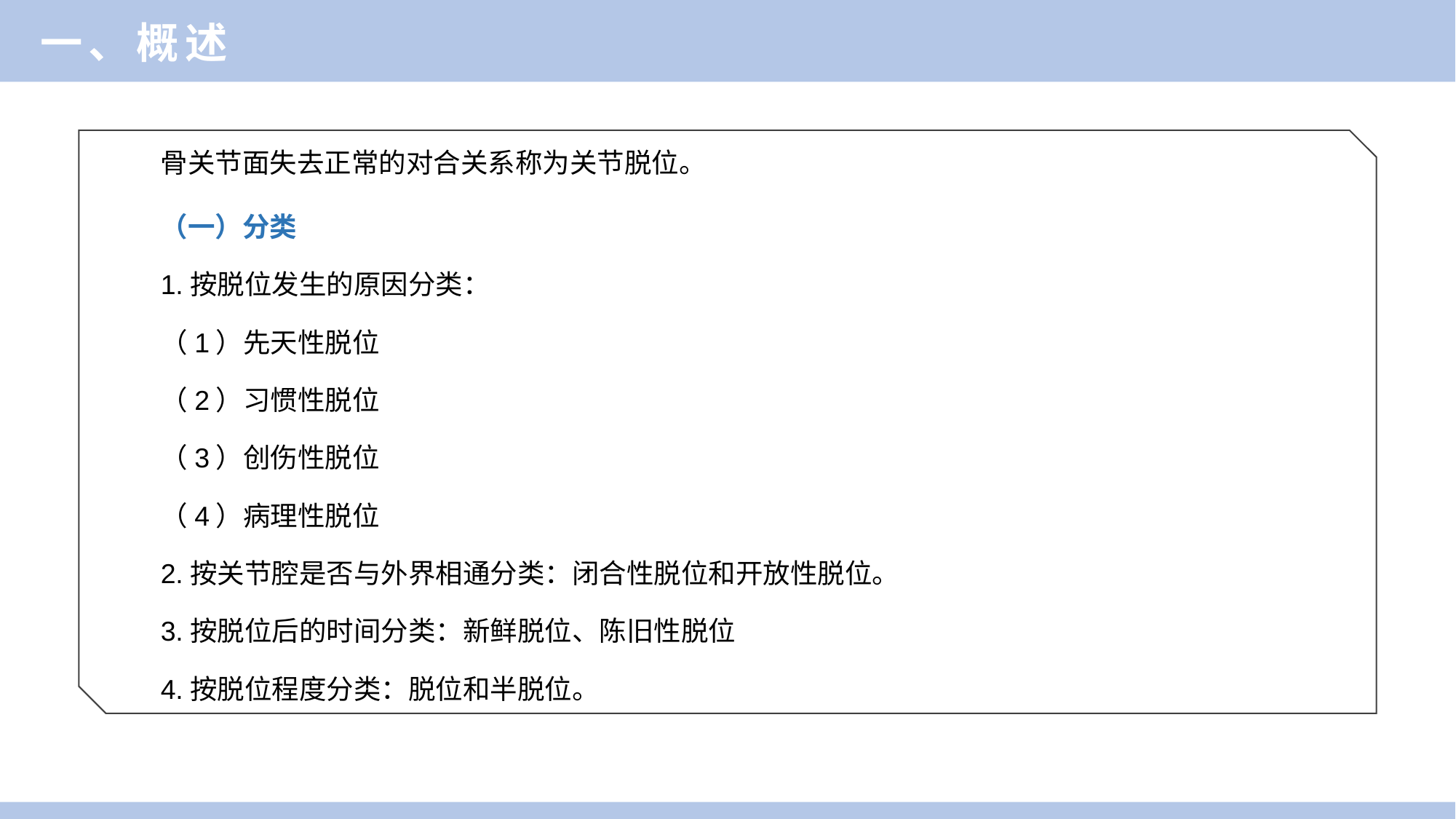

一、概述

骨关节面失去正常的对合关系称为关节脱位。
（一）分类
1.按脱位发生的原因分类：
（1）先天性脱位
（2）习惯性脱位
（3）创伤性脱位
（4）病理性脱位
2.按关节腔是否与外界相通分类：闭合性脱位和开放性脱位。
3.按脱位后的时间分类：新鲜脱位、陈旧性脱位
4.按脱位程度分类：脱位和半脱位。